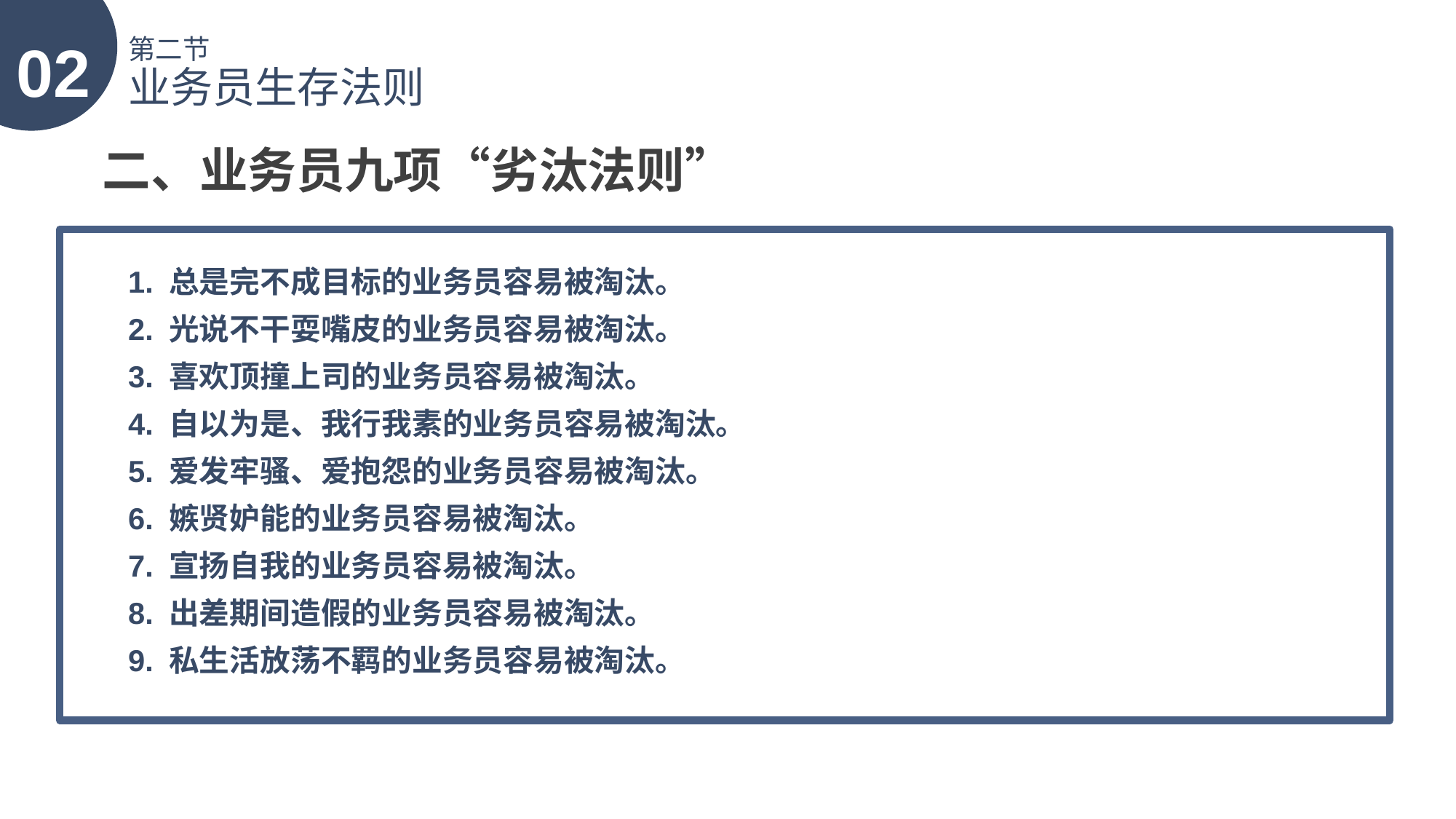

02
第二节
业务员生存法则
二、业务员九项“劣汰法则”

1. 总是完不成目标的业务员容易被淘汰。
2. 光说不干耍嘴皮的业务员容易被淘汰。
3. 喜欢顶撞上司的业务员容易被淘汰。
4. 自以为是、我行我素的业务员容易被淘汰。
5. 爱发牢骚、爱抱怨的业务员容易被淘汰。
6. 嫉贤妒能的业务员容易被淘汰。
7. 宣扬自我的业务员容易被淘汰。
8. 出差期间造假的业务员容易被淘汰。
9. 私生活放荡不羁的业务员容易被淘汰。